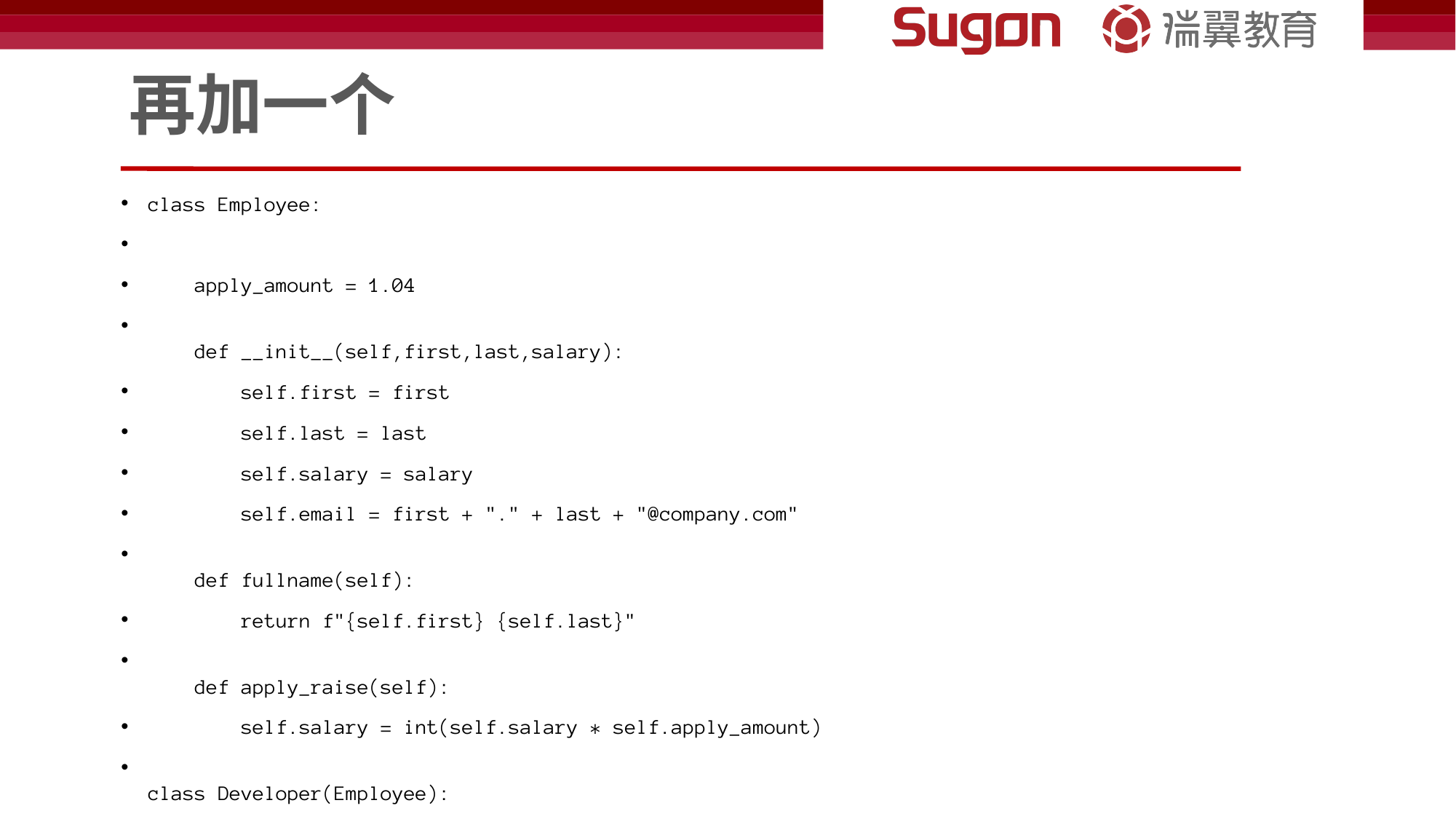

# 再加一个
class Employee:

    apply_amount = 1.04
    def __init__(self,first,last,salary):
        self.first = first
        self.last = last
        self.salary = salary
        self.email = first + "." + last + "@company.com"
    def fullname(self):
        return f"{self.first} {self.last}"
    def apply_raise(self):
        self.salary = int(self.salary * self.apply_amount)
class Developer(Employee):
    apply_amount = 1.1
    def __init__(self,first,last,salary,pro_lang):
        super().__init__(first,last,salary)
        #Employee.__init__(self,first,last,salary)#还可以这样
        self.pro_lang = pro_lang
class Manager(Employee):
    def __init__(self,first,last,salary,employees=None):
        super().__init__(first,last,salary)
        if employees==None:
            self.employees = []
        else:
            self.employees = employees
    def add_emp(self,emp):
        if emp not in self.employees:
            self.employees.append(emp)
    def remove_emp(self,emp):
        if emp in self.employees:
            self.employees.remove(emp)
    def pri_emps(self):
        for emp in self.employees:
            print("-->", emp.fullname())
dev1 = Developer("weiye","Yu",5000,"Python")
dev2 = Developer("Test","User",6000,"Java")
man1 = Manager("Sue", "Smith", 90000, [dev1])
man1.add_emp(dev2)
man1.remove_emp(dev1)
man1.pri_emps()